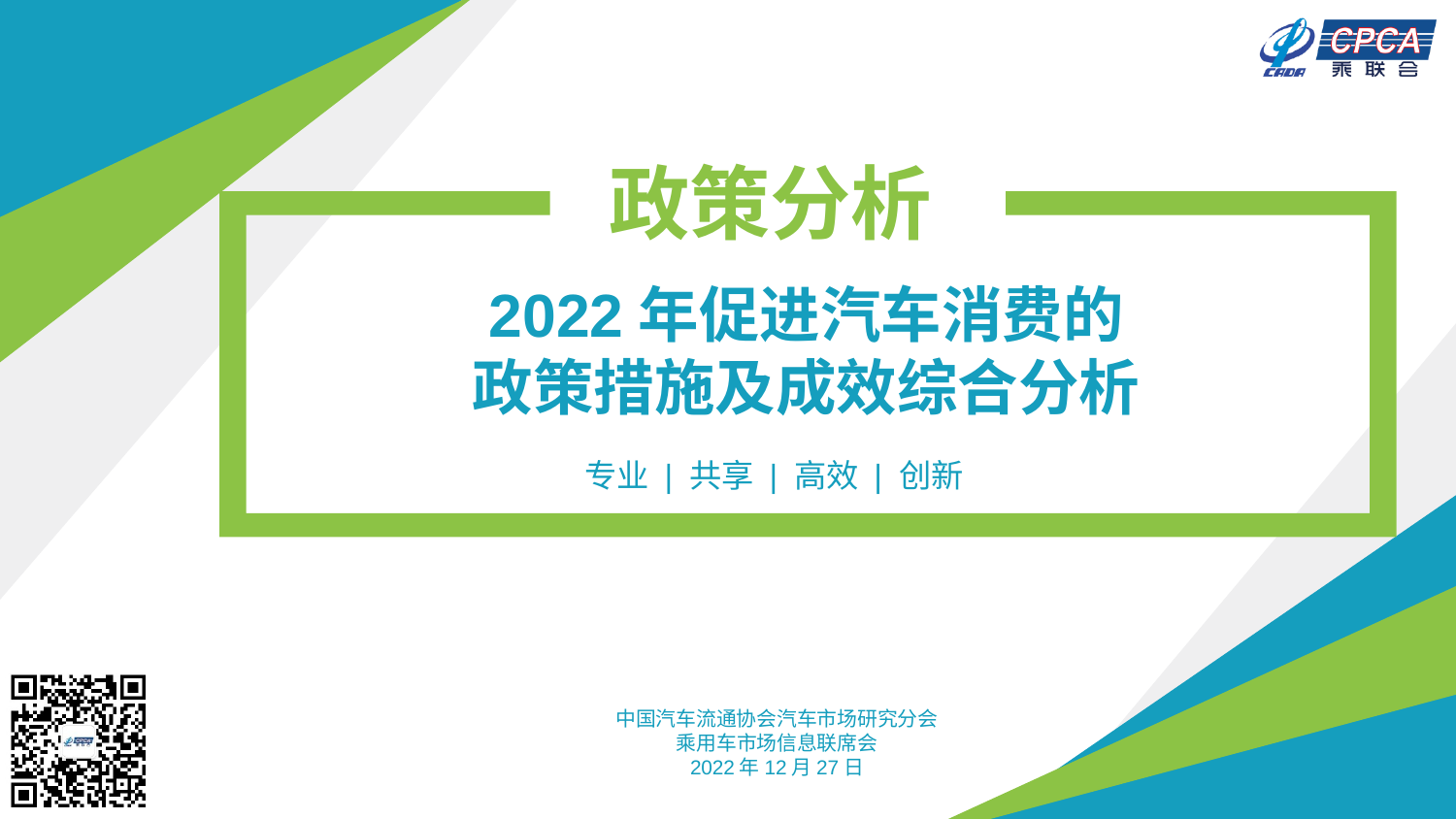

2022年促进汽车消费的
政策措施及成效综合分析
中国汽车流通协会汽车市场研究分会
乘用车市场信息联席会
2022年12月27日